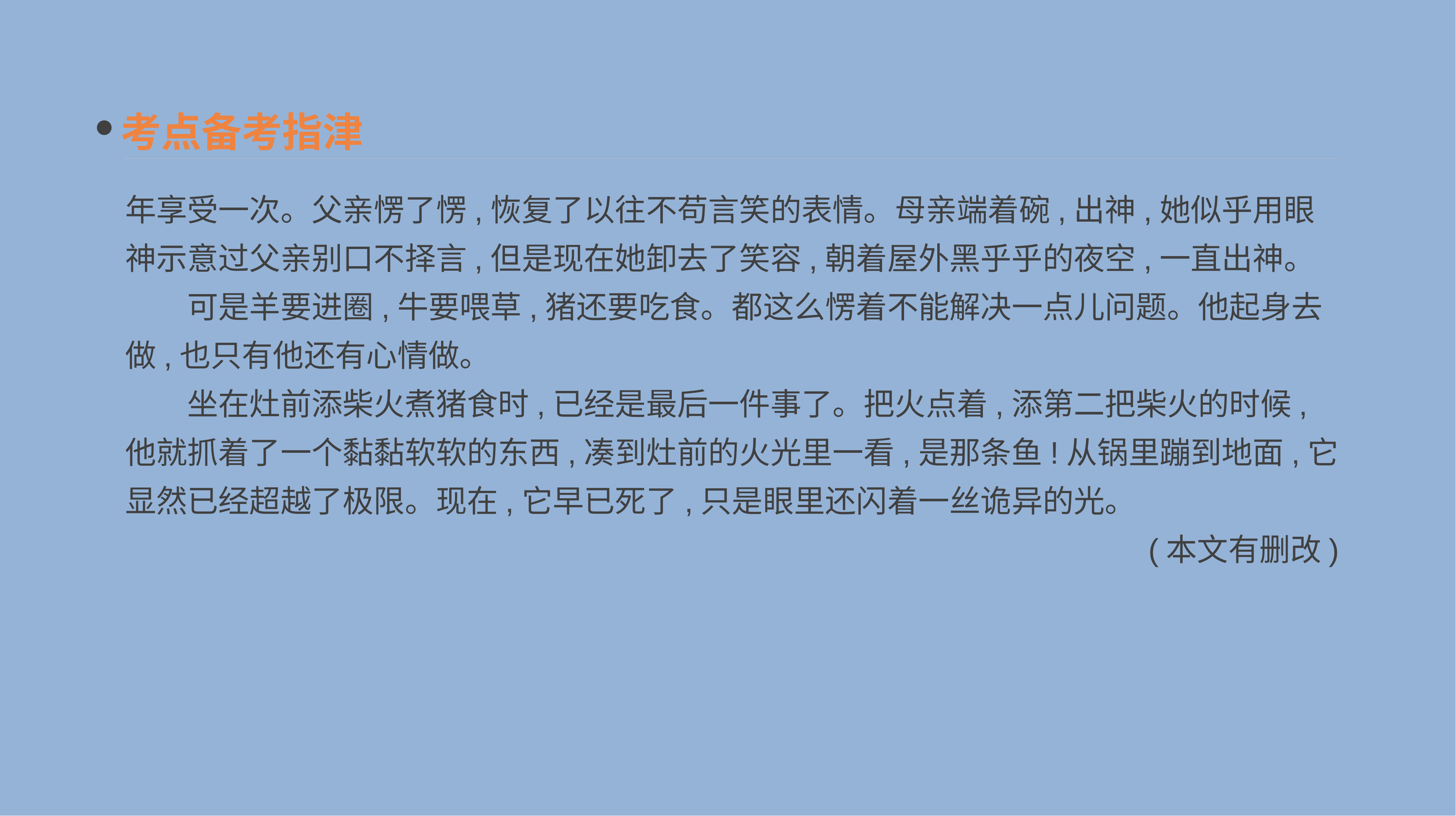

考点备考指津

年享受一次。父亲愣了愣,恢复了以往不苟言笑的表情。母亲端着碗,出神,她似乎用眼神示意过父亲别口不择言,但是现在她卸去了笑容,朝着屋外黑乎乎的夜空,一直出神。
　　可是羊要进圈,牛要喂草,猪还要吃食。都这么愣着不能解决一点儿问题。他起身去做,也只有他还有心情做。
　　坐在灶前添柴火煮猪食时,已经是最后一件事了。把火点着,添第二把柴火的时候,他就抓着了一个黏黏软软的东西,凑到灶前的火光里一看,是那条鱼!从锅里蹦到地面,它显然已经超越了极限。现在,它早已死了,只是眼里还闪着一丝诡异的光。
(本文有删改)